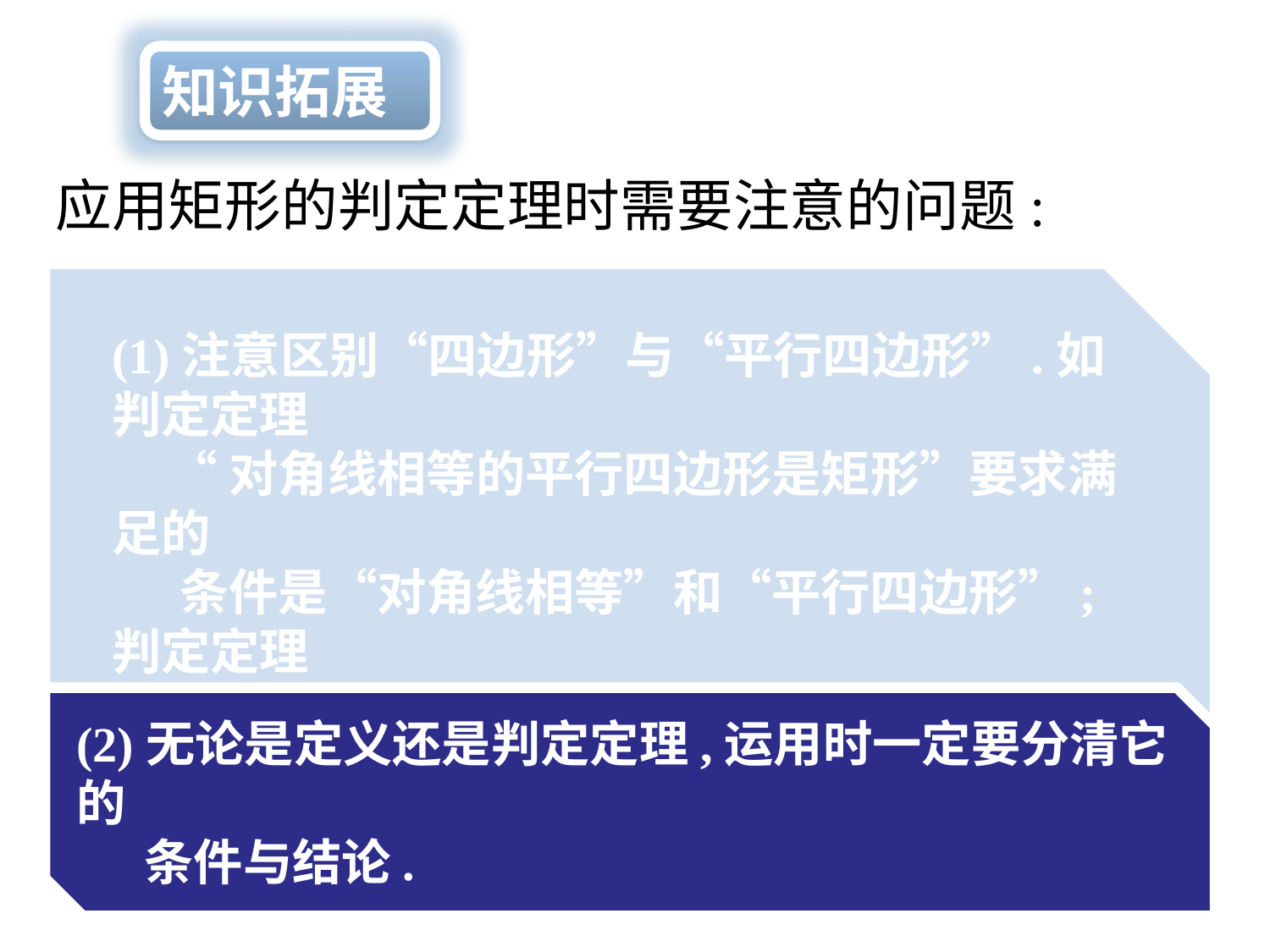

知识拓展
应用矩形的判定定理时需要注意的问题:
(1)注意区别“四边形”与“平行四边形”.如判定定理
     “对角线相等的平行四边形是矩形”要求满足的
     条件是“对角线相等”和“平行四边形”;判定定理
     “三个角都是直角的四边形是矩形”要求满足的
     条件是“三个角都是直角”和“四边形”.
(2)无论是定义还是判定定理,运用时一定要分清它的
     条件与结论.